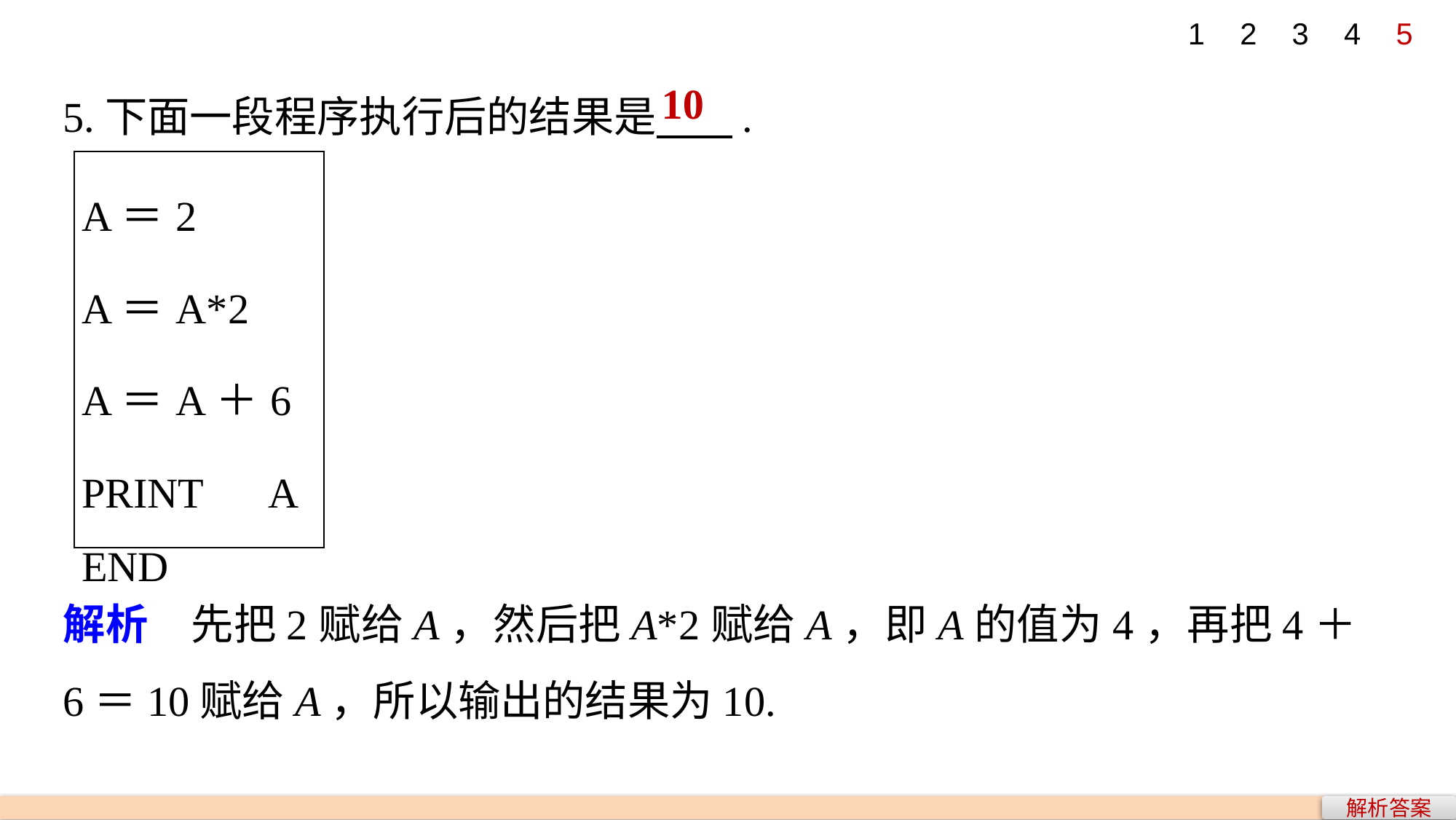

1
2
3
4
5
5.下面一段程序执行后的结果是        .
10
| A＝2 A＝A\*2 A＝A＋6 PRINT　A END |
| --- |
解析　先把2赋给A，然后把A*2赋给A，即A的值为4，再把4＋6＝10赋给A，所以输出的结果为10.
解析答案